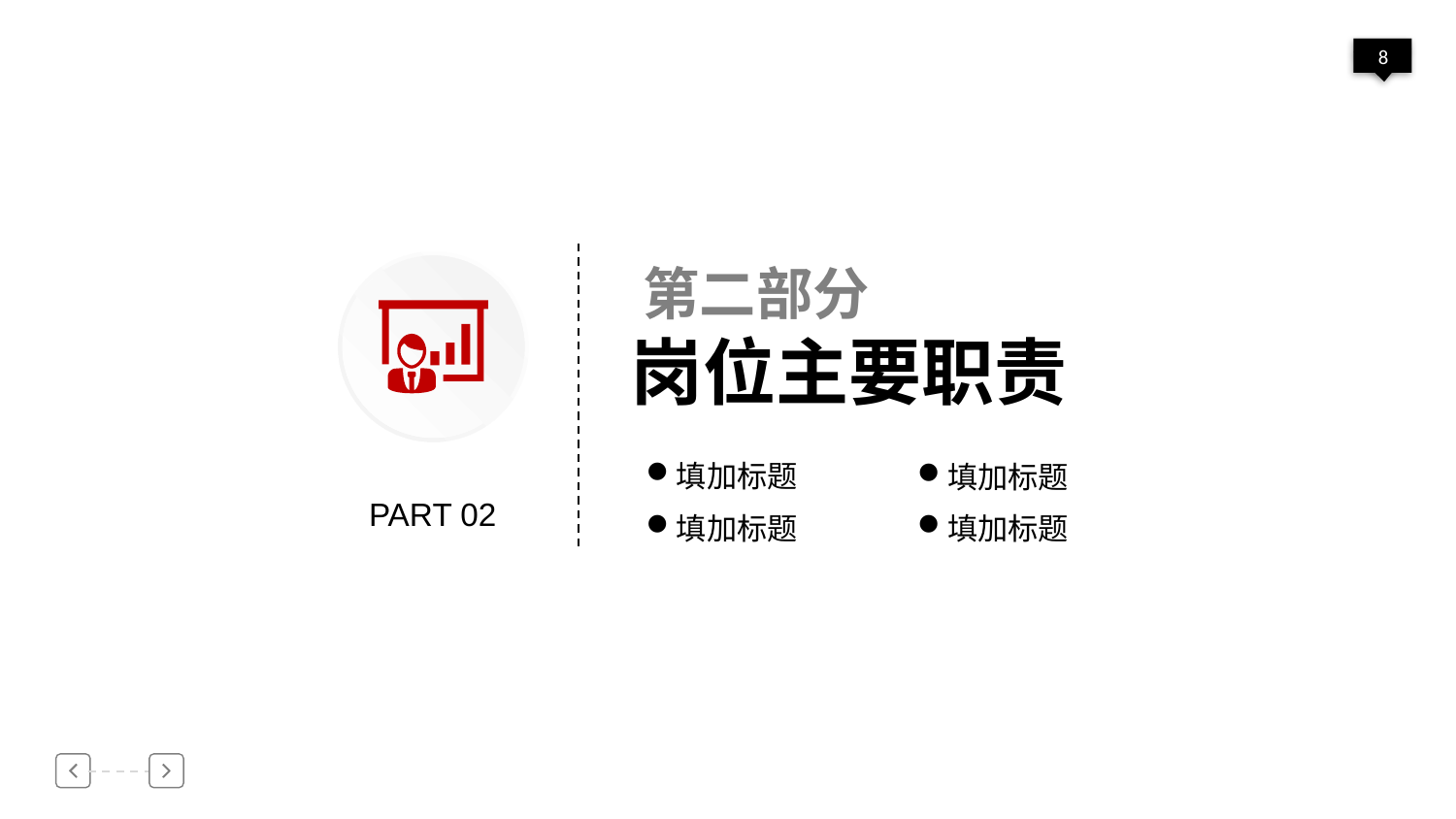

第二部分
岗位主要职责

填加标题
填加标题
PART 02
填加标题
填加标题